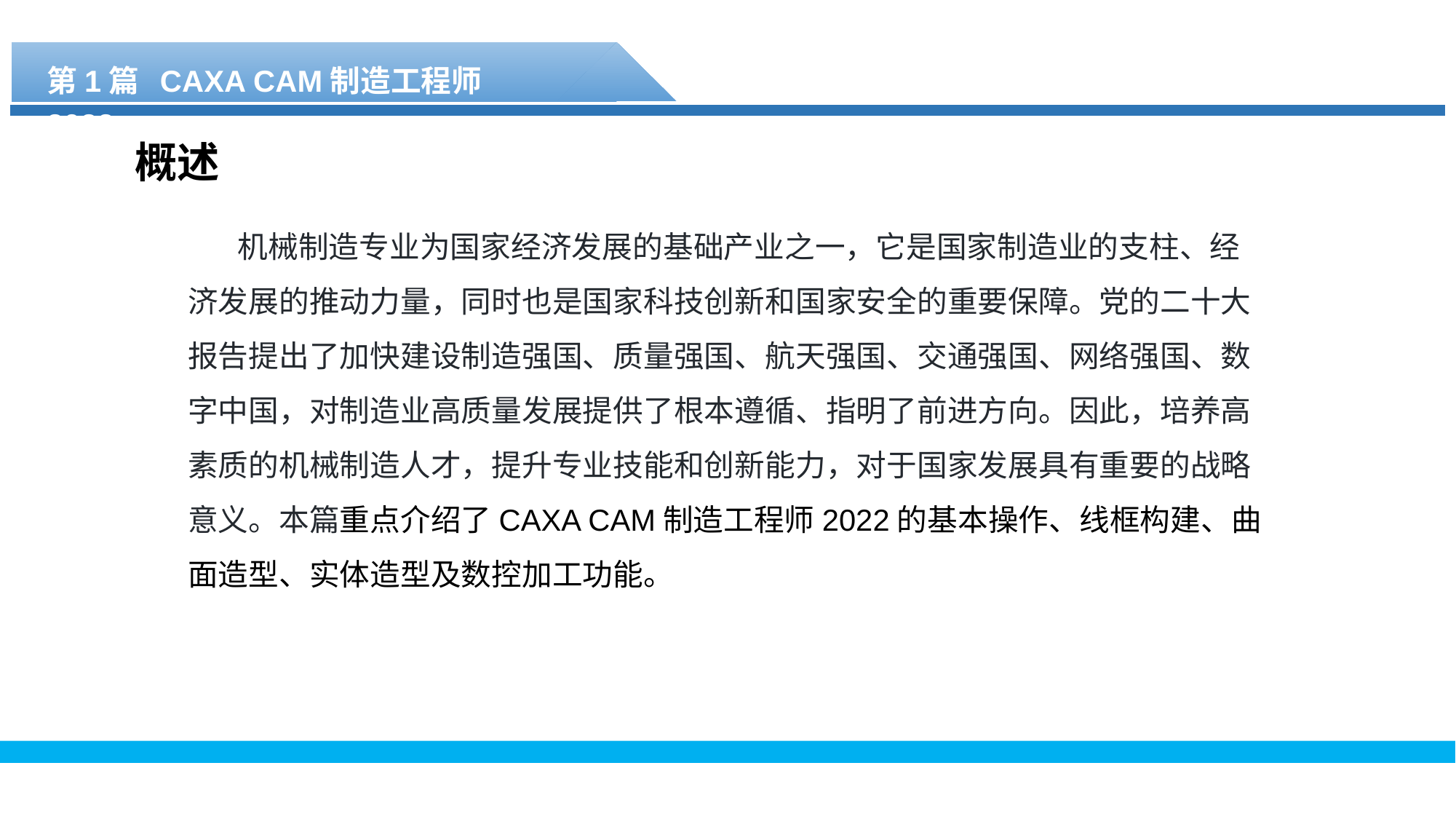

第1篇  CAXA CAM制造工程师2022
概述
       机械制造专业为国家经济发展的基础产业之一，它是国家制造业的支柱、经济发展的推动力量，同时也是国家科技创新和国家安全的重要保障。党的二十大报告提出了加快建设制造强国、质量强国、航天强国、交通强国、网络强国、数字中国，对制造业高质量发展提供了根本遵循、指明了前进方向。因此，培养高素质的机械制造人才，提升专业技能和创新能力，对于国家发展具有重要的战略意义。本篇重点介绍了CAXA CAM制造工程师2022的基本操作、线框构建、曲面造型、实体造型及数控加工功能。